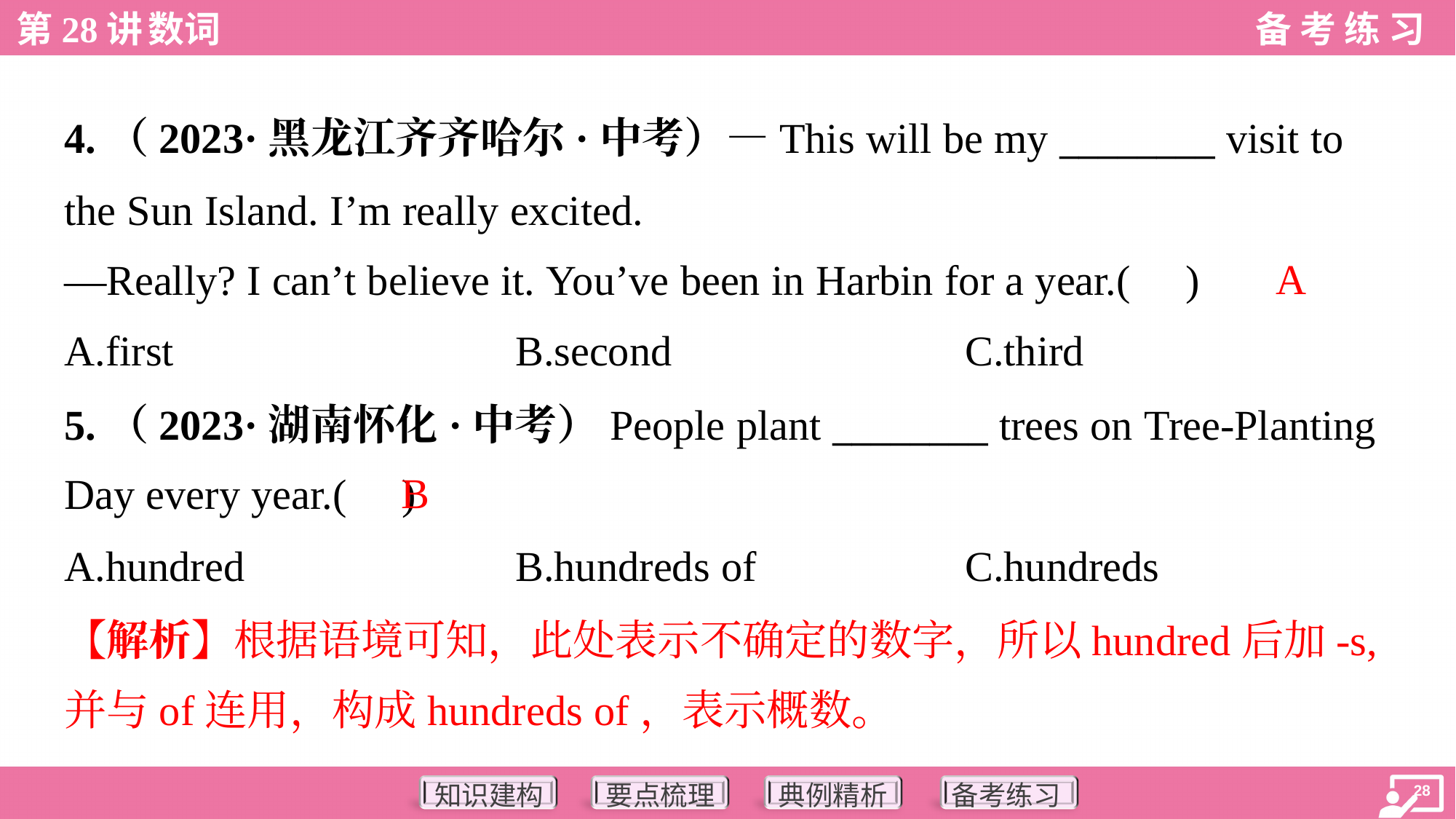

4.（2023·黑龙江齐齐哈尔·中考）—This will be my ________ visit to
the Sun Island. I’m really excited.
—Really? I can’t believe it. You’ve been in Harbin for a year.(     )
A
A.first	B.second	C.third
5.（2023·湖南怀化·中考）People plant ________ trees on Tree-Planting
Day every year.(     )
B
A.hundred	B.hundreds of	C.hundreds
【解析】根据语境可知，此处表示不确定的数字，所以hundred后加-s,
并与of连用，构成hundreds of，表示概数。